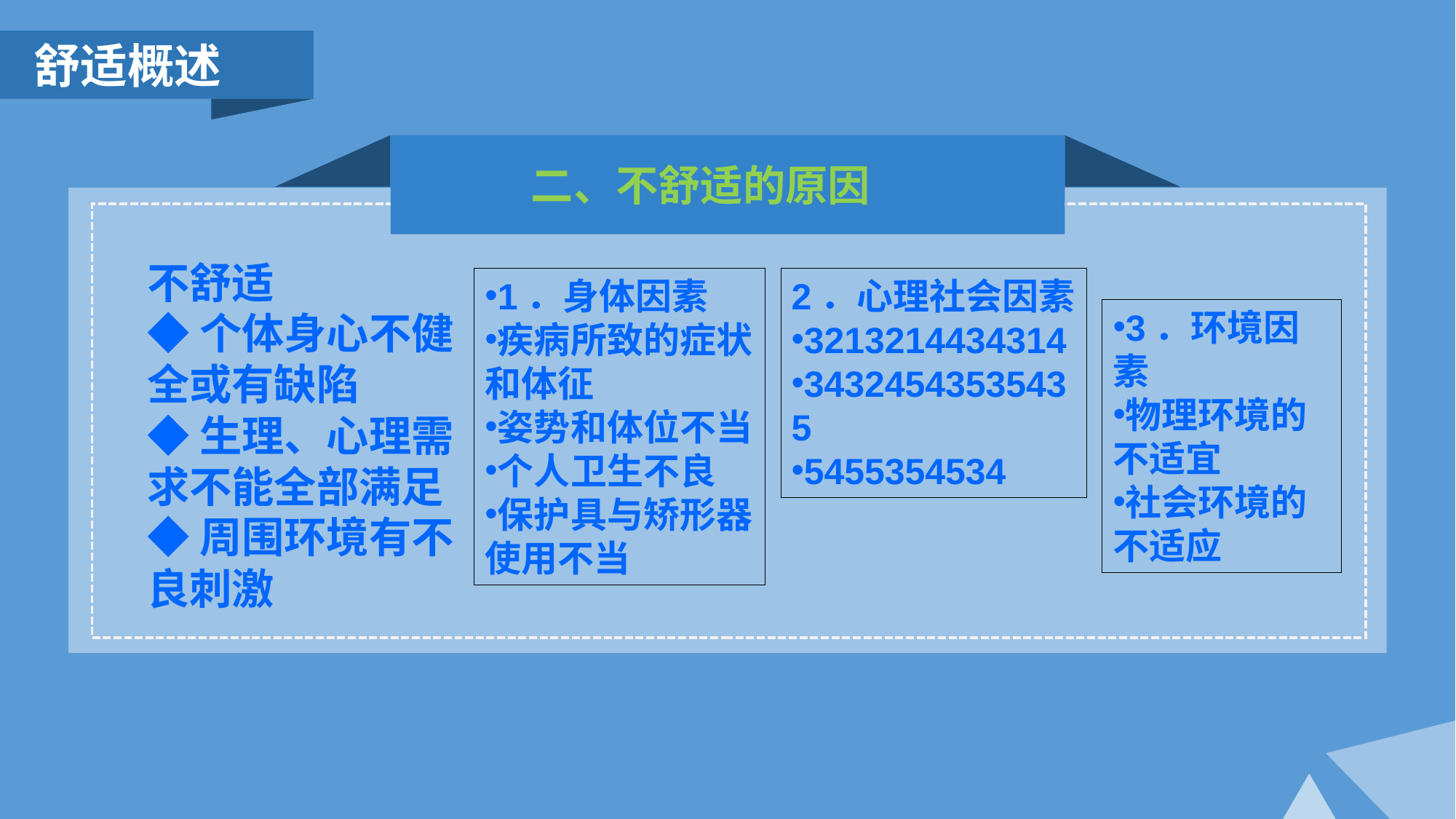

舒适概述

   二、不舒适的原因

不舒适
◆个体身心不健全或有缺陷
◆生理、心理需求不能全部满足
◆周围环境有不良刺激

1．身体因素
疾病所致的症状和体征
姿势和体位不当
个人卫生不良
保护具与矫形器使用不当
2．心理社会因素
3213214434314
34324543535435
5455354534
3．环境因素
物理环境的不适宜
社会环境的不适应